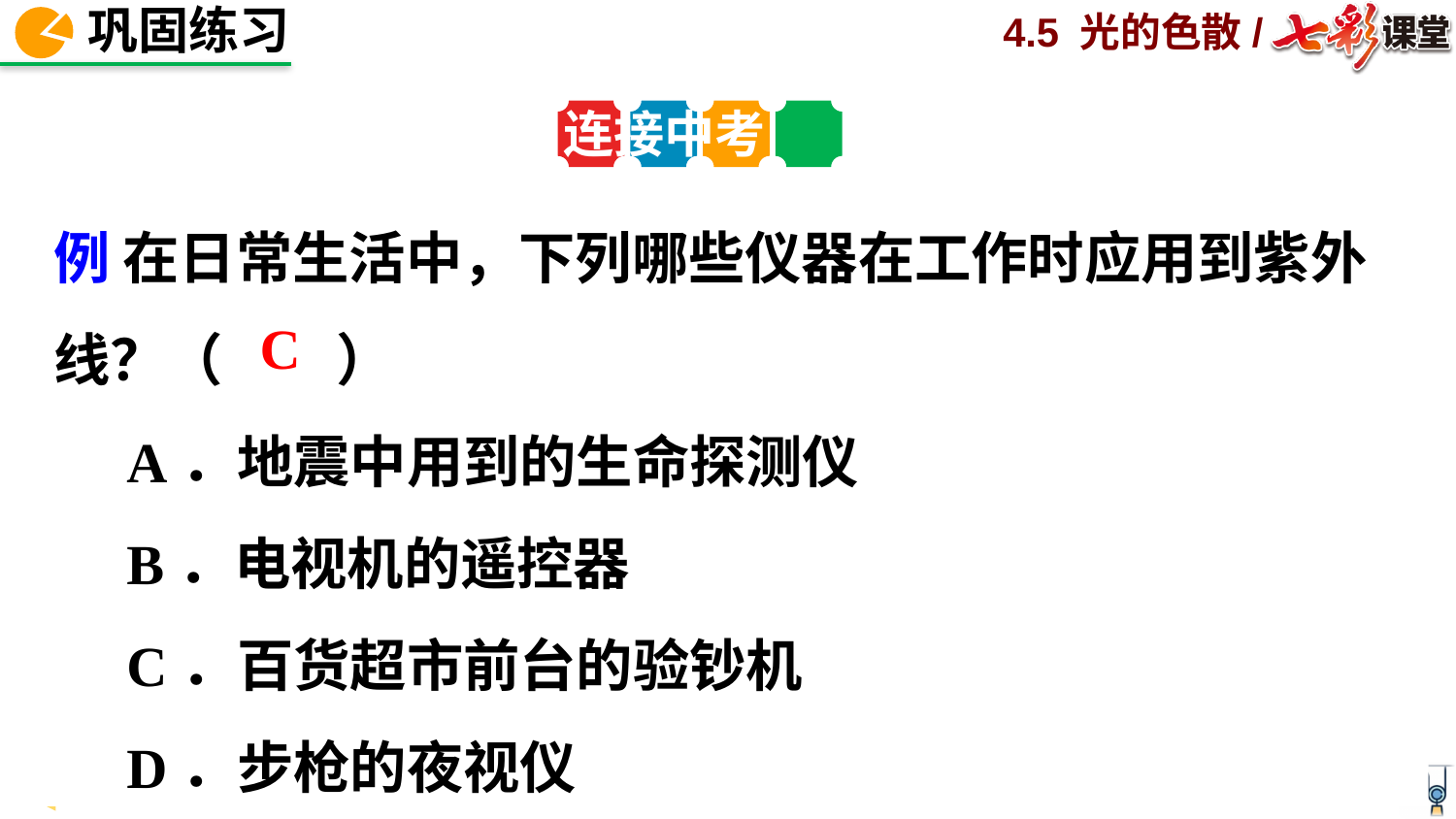

连接中考

例 在日常生活中，下列哪些仪器在工作时应用到紫外线？（　　）
A．地震中用到的生命探测仪
B．电视机的遥控器
C．百货超市前台的验钞机
D．步枪的夜视仪
C